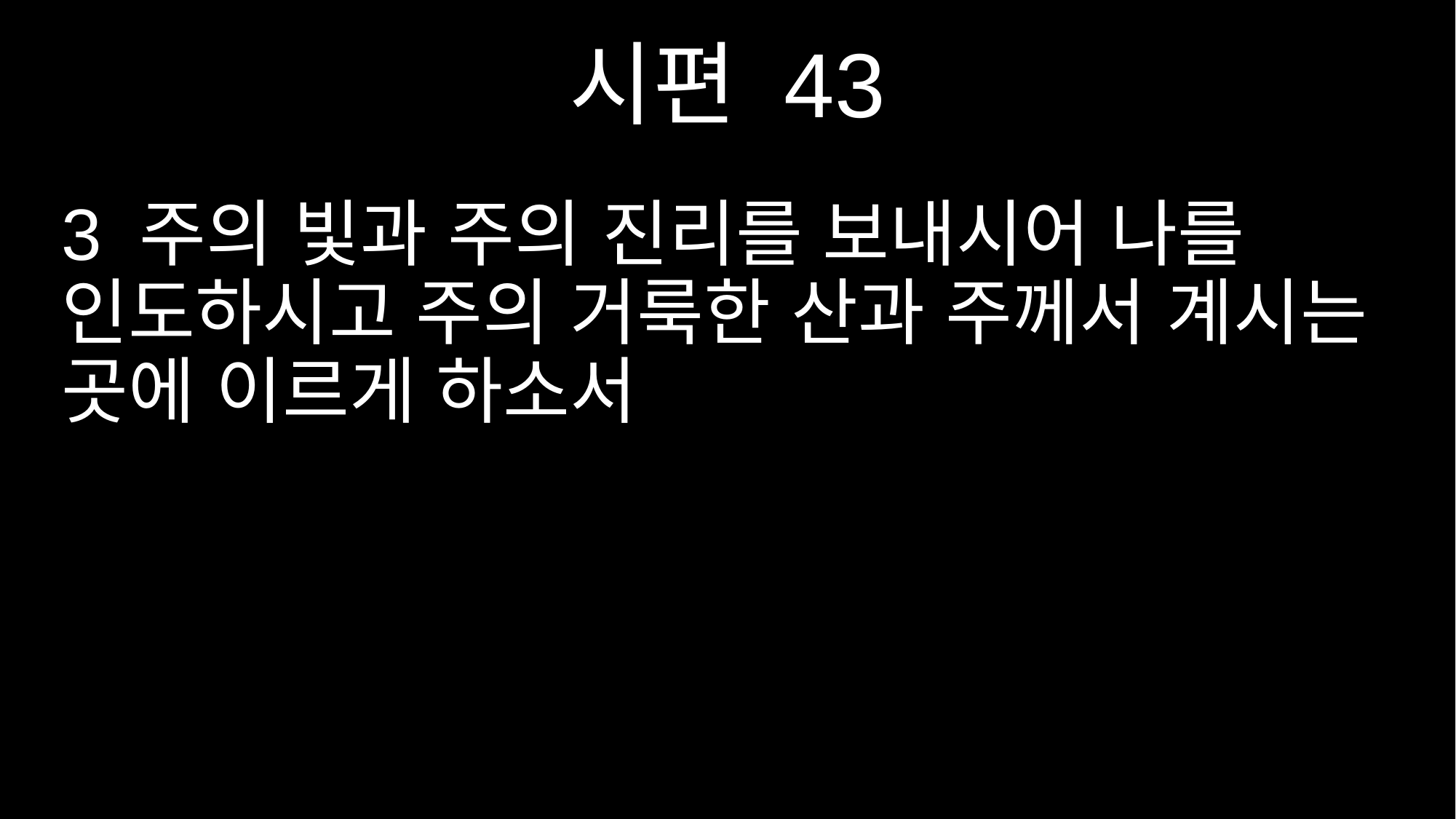

시편 43
3 주의 빛과 주의 진리를 보내시어 나를 인도하시고 주의 거룩한 산과 주께서 계시는 곳에 이르게 하소서